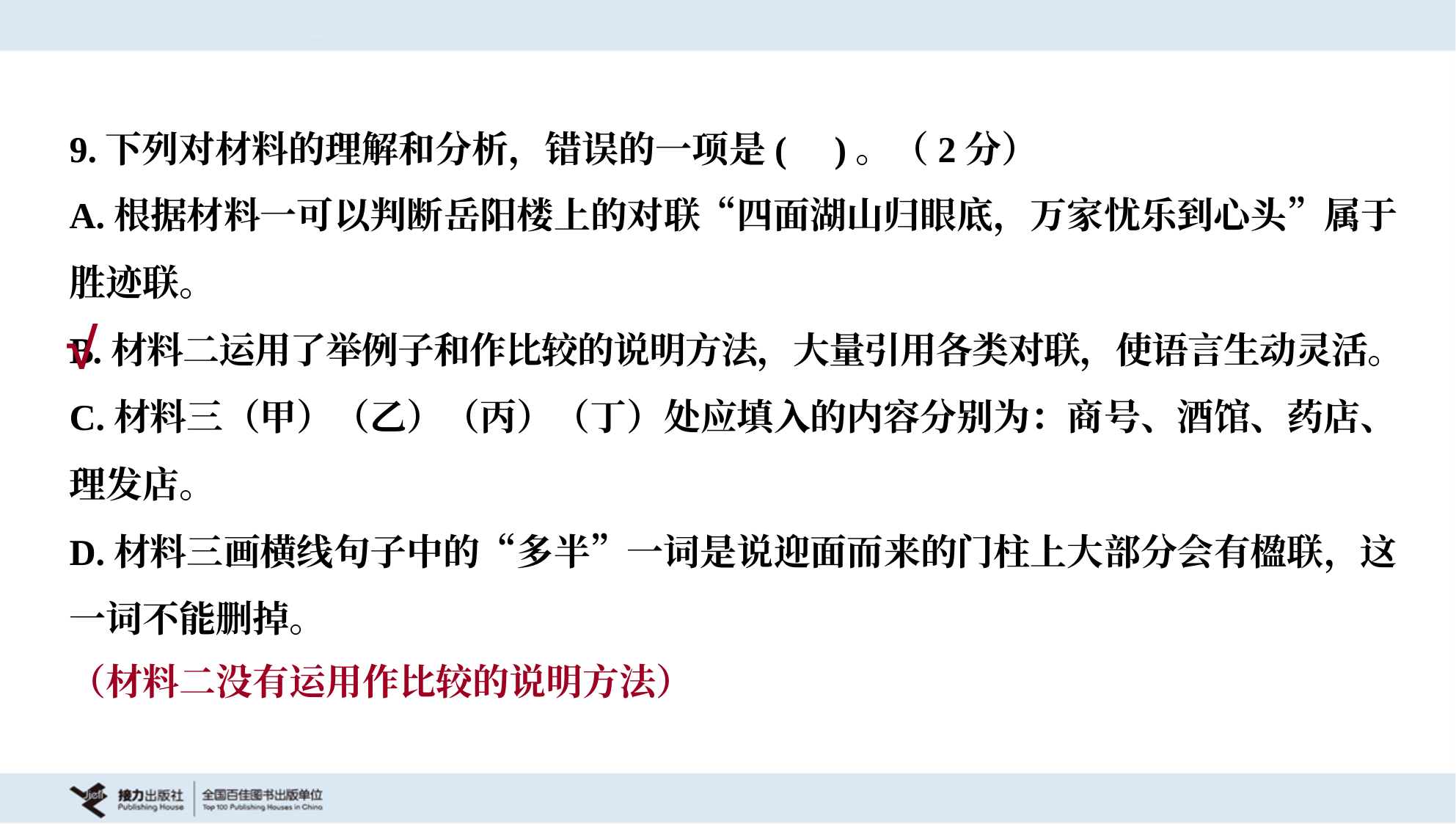

9.下列对材料的理解和分析，错误的一项是(     )。（2分）
A.根据材料一可以判断岳阳楼上的对联“四面湖山归眼底，万家忧乐到心头”属于
胜迹联。
B.材料二运用了举例子和作比较的说明方法，大量引用各类对联，使语言生动灵活。
C.材料三（甲）（乙）（丙）（丁）处应填入的内容分别为：商号、酒馆、药店、
理发店。
D.材料三画横线句子中的“多半”一词是说迎面而来的门柱上大部分会有楹联，这
一词不能删掉。
√
（材料二没有运用作比较的说明方法）